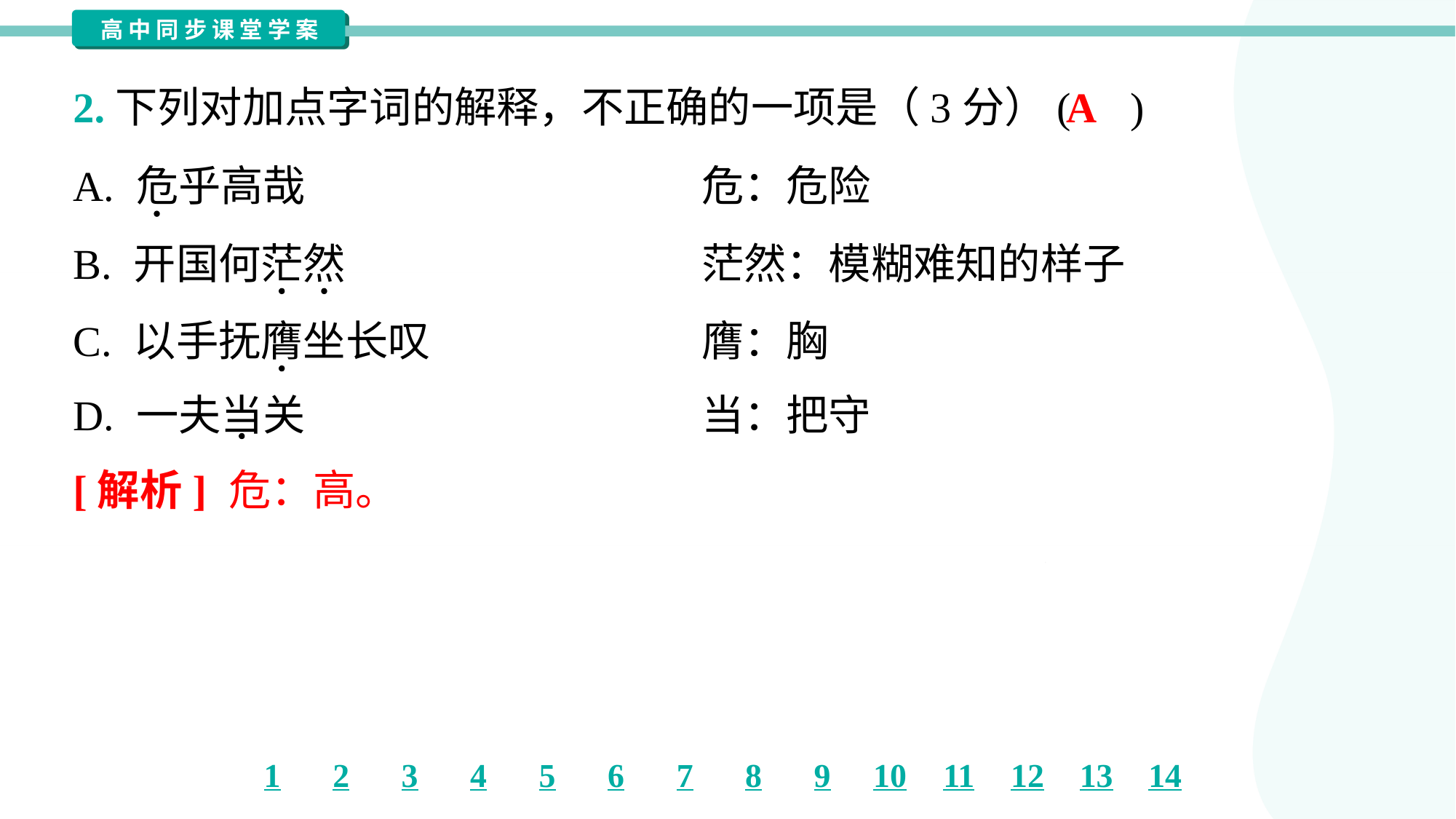

A
2.下列对加点字词的解释，不正确的一项是（3分）(     )
A. 危乎高哉	危：危险
B. 开国何茫然	茫然：模糊难知的样子
C. 以手抚膺坐长叹	膺：胸
D. 一夫当关	当：把守

[解析] 危：高。